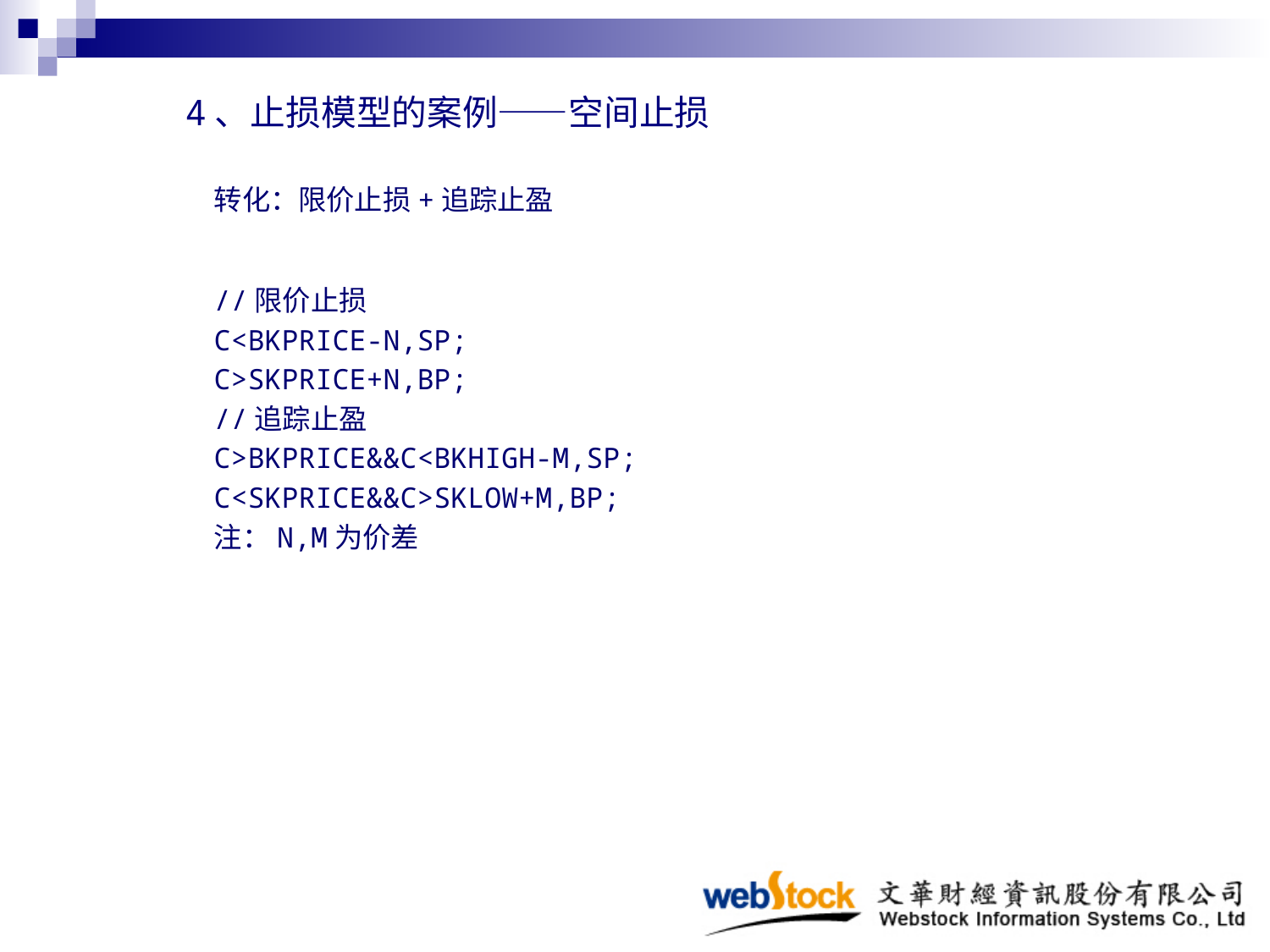

4、止损模型的案例——空间止损
转化：限价止损+追踪止盈
//限价止损
C<BKPRICE-N,SP;
C>SKPRICE+N,BP;
//追踪止盈
C>BKPRICE&&C<BKHIGH-M,SP;
C<SKPRICE&&C>SKLOW+M,BP;
注：N,M为价差